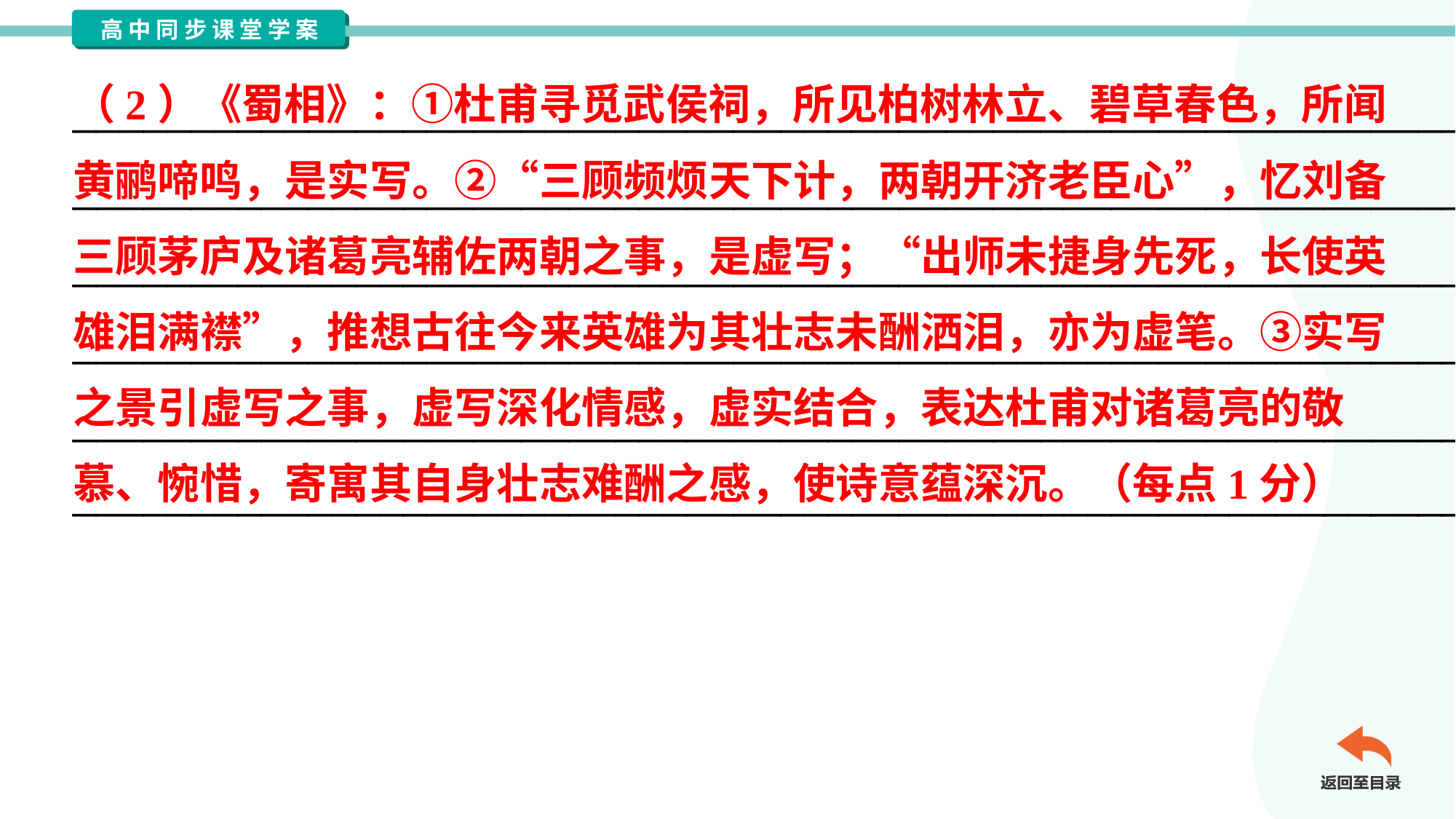

（2）《蜀相》：①杜甫寻觅武侯祠，所见柏树林立、碧草春色，所闻
黄鹂啼鸣，是实写。②“三顾频烦天下计，两朝开济老臣心”，忆刘备
三顾茅庐及诸葛亮辅佐两朝之事，是虚写；“出师未捷身先死，长使英
雄泪满襟”，推想古往今来英雄为其壮志未酬洒泪，亦为虚笔。③实写
之景引虚写之事，虚写深化情感，虚实结合，表达杜甫对诸葛亮的敬
慕、惋惜，寄寓其自身壮志难酬之感，使诗意蕴深沉。（每点1分）
_____________________________________________________________
_____________________________________________________________
_____________________________________________________________
_____________________________________________________________
_____________________________________________________________
_____________________________________________________________